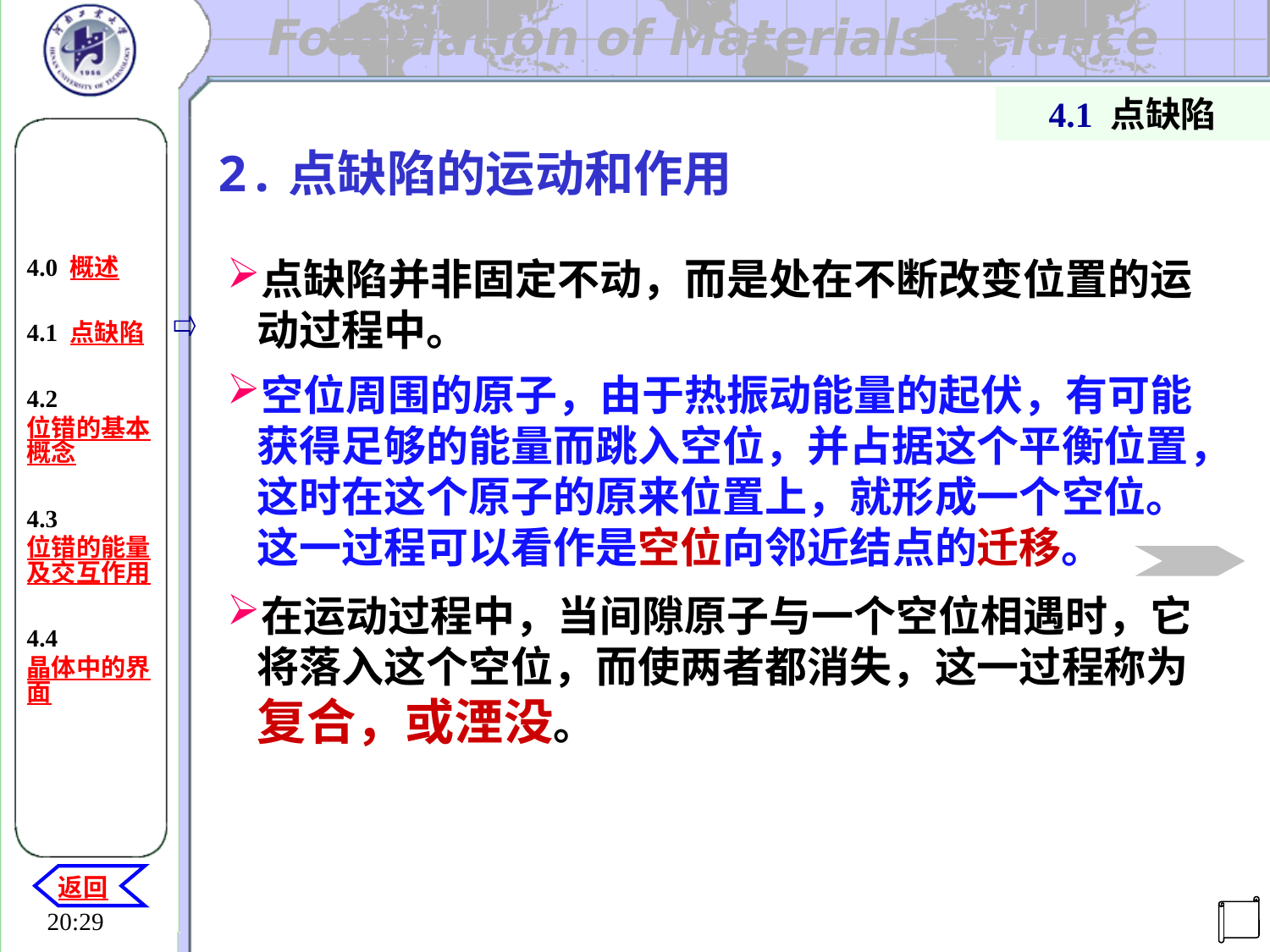

4.1 点缺陷
2.点缺陷的运动和作用

4.0 概述

4.1 点缺陷

4.2 位错的基本概念

4.3 位错的能量及交互作用

4.4晶体中的界面

点缺陷并非固定不动，而是处在不断改变位置的运动过程中。
空位周围的原子，由于热振动能量的起伏，有可能获得足够的能量而跳入空位，并占据这个平衡位置，这时在这个原子的原来位置上，就形成一个空位。这一过程可以看作是空位向邻近结点的迁移。
在运动过程中，当间隙原子与一个空位相遇时，它将落入这个空位，而使两者都消失，这一过程称为复合，或湮没。

返回
机电工程学院

20:29